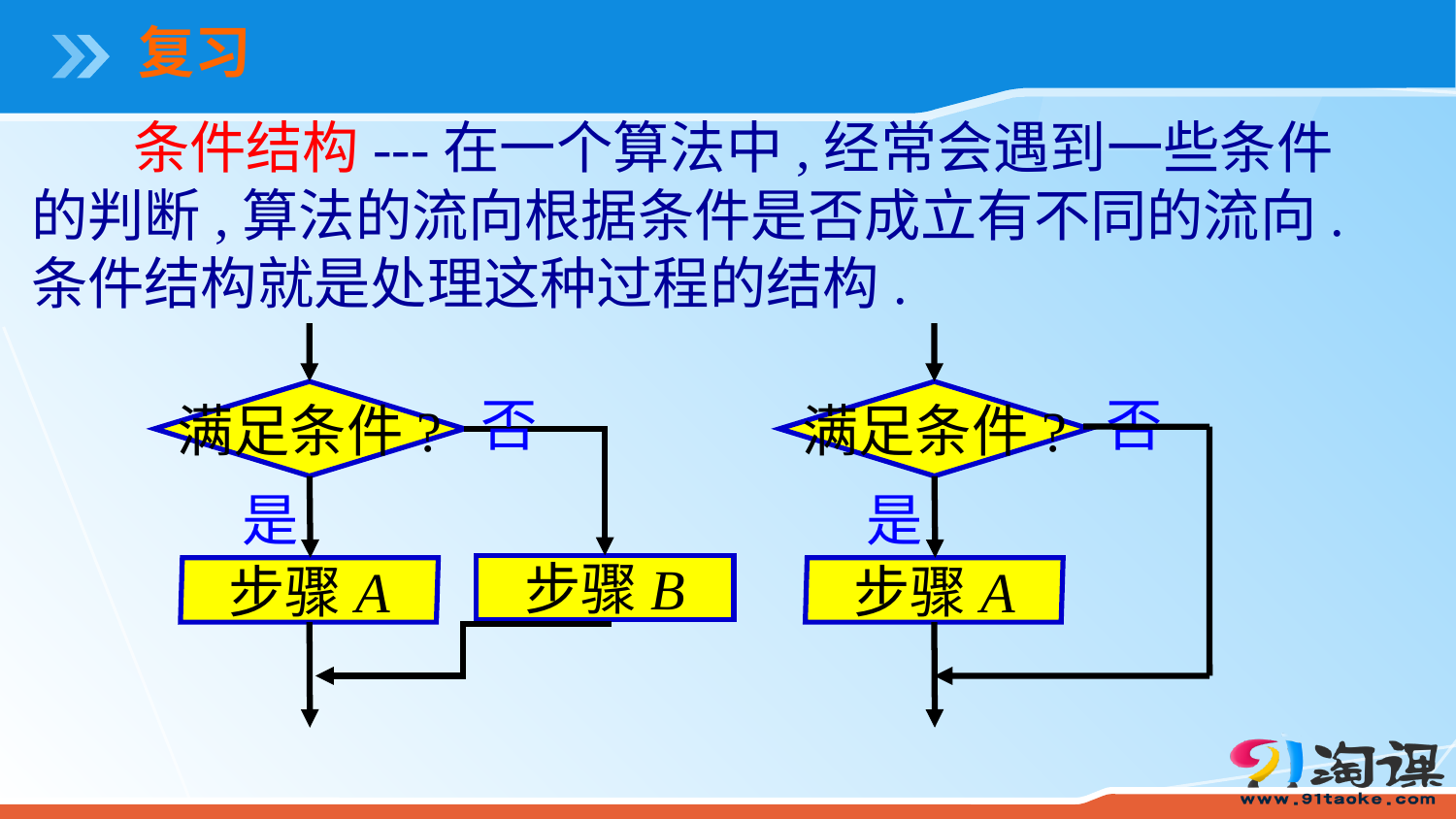

复习
       条件结构---在一个算法中,经常会遇到一些条件的判断,算法的流向根据条件是否成立有不同的流向.条件结构就是处理这种过程的结构.
满足条件?
满足条件?
否
否

是
是

步骤B

步骤A
步骤A